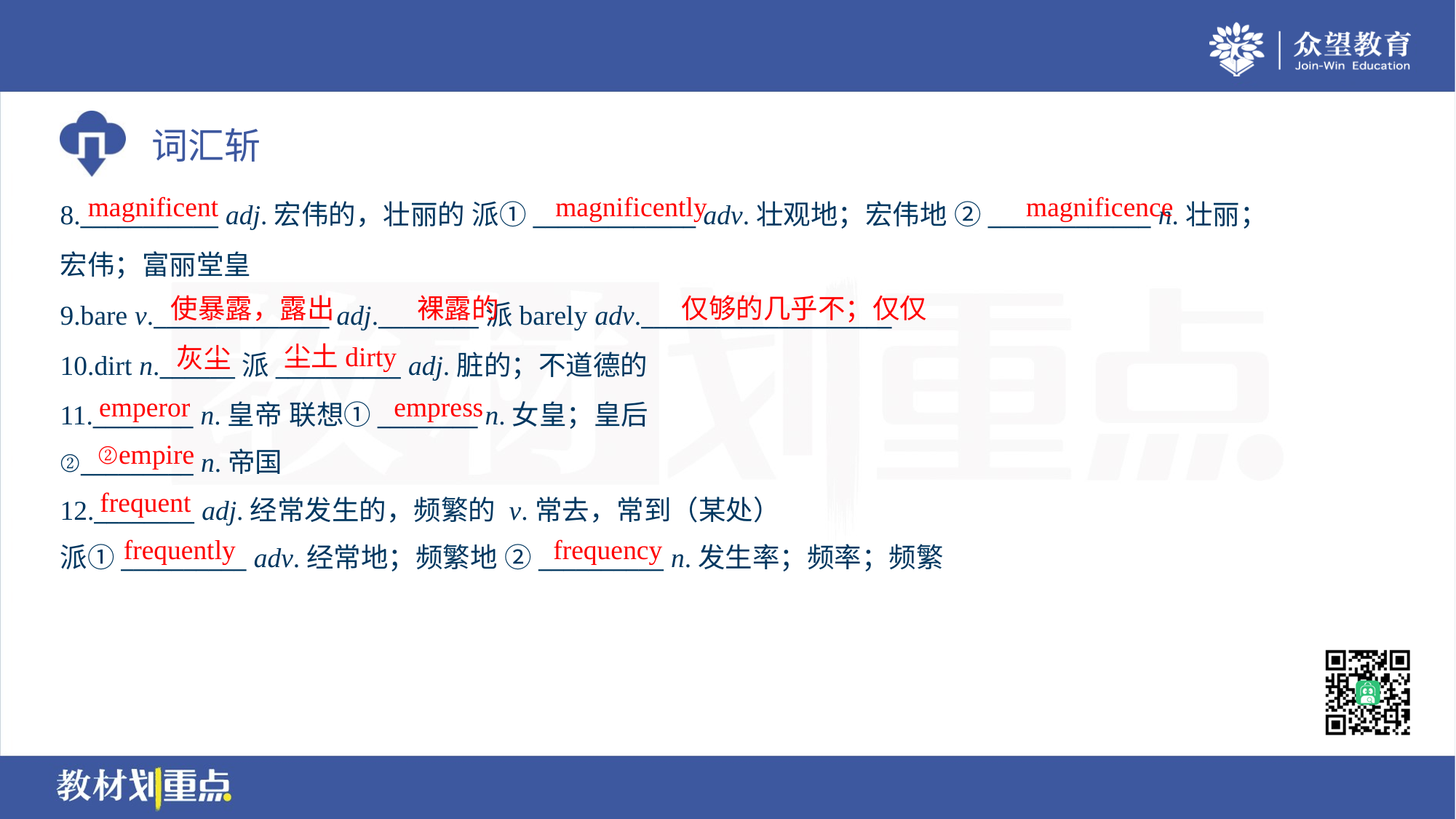

magnificent
magnificently
magnificence
8.___________ adj.宏伟的，壮丽的 派①_____________ adv.壮观地；宏伟地 ②_____________ n.壮丽；
宏伟；富丽堂皇
9.bare v.______________ adj.________派barely adv.____________________
10.dirt n.______派__________ adj.脏的；不道德的
11.________ n.皇帝 联想①________ n.女皇；皇后
②_________ n.帝国
使暴露，露出
裸露的
仅够的几乎不；仅仅
尘土dirty
灰尘
emperor
empress
②empire
frequent
12.________ adj.经常发生的，频繁的 v.常去，常到（某处）
派①__________ adv.经常地；频繁地 ②__________ n.发生率；频率；频繁
frequently
frequency